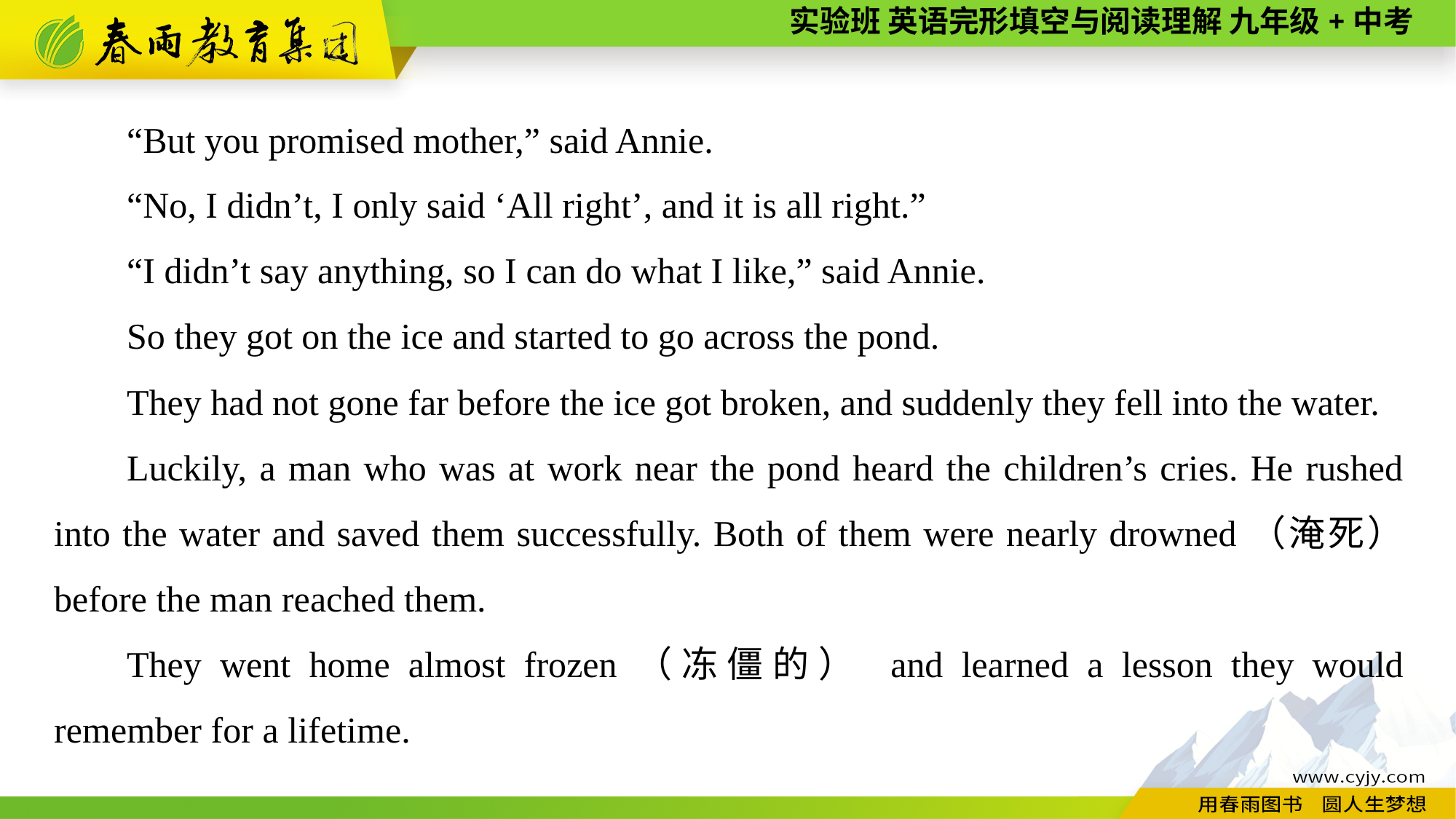

“But you promised mother,” said Annie.
“No, I didn’t, I only said ‘All right’, and it is all right.”
“I didn’t say anything, so I can do what I like,” said Annie.
So they got on the ice and started to go across the pond.
They had not gone far before the ice got broken, and suddenly they fell into the water.
Luckily, a man who was at work near the pond heard the children’s cries. He rushed into the water and saved them successfully. Both of them were nearly drowned（淹死） before the man reached them.
They went home almost frozen（冻僵的） and learned a lesson they would remember for a lifetime.